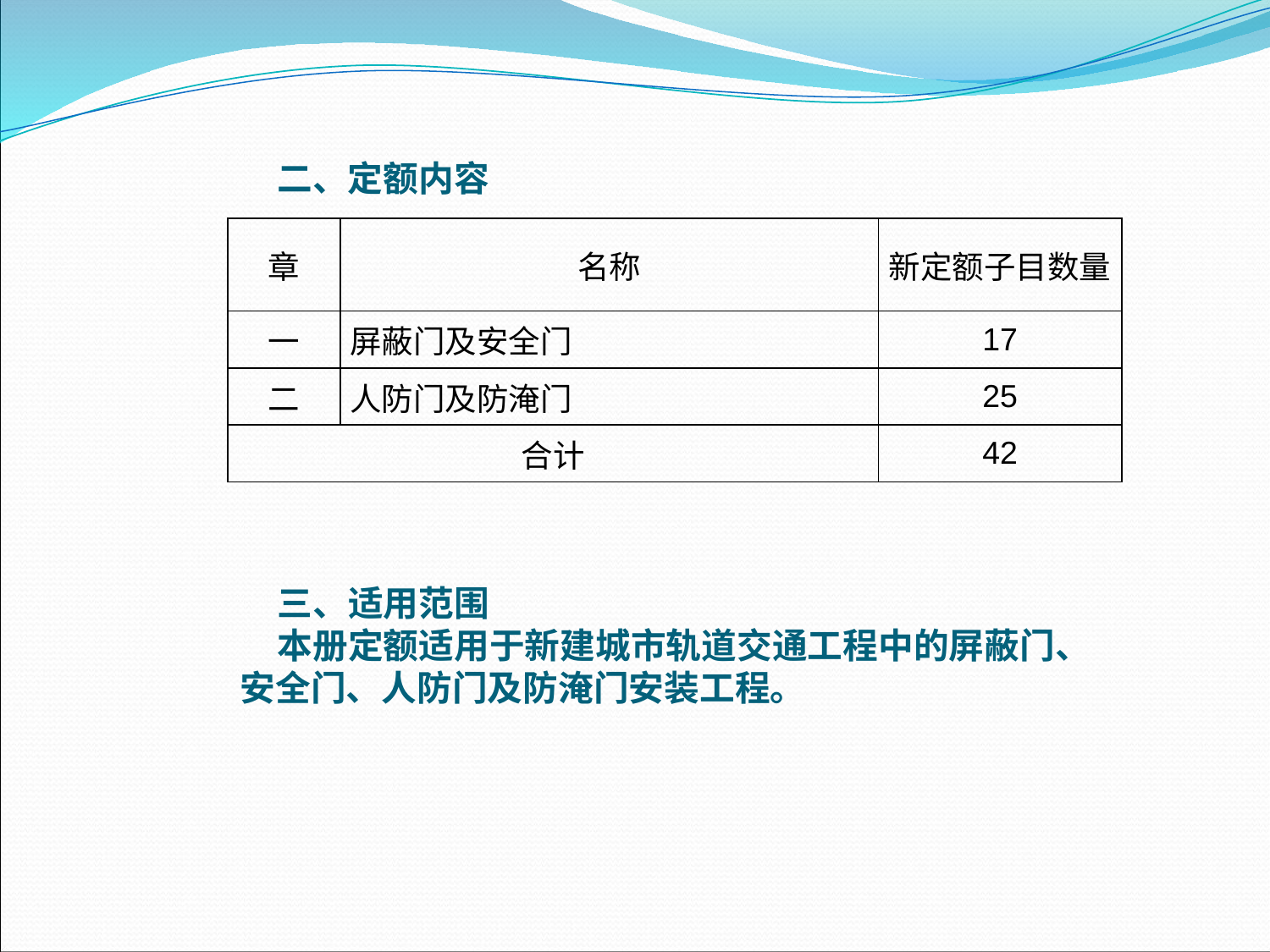

二、定额内容
| 章 | 名称 | 新定额子目数量 |
| --- | --- | --- |
| 一 | 屏蔽门及安全门 | 17 |
| 二 | 人防门及防淹门 | 25 |
| 合计 |  | 42 |

三、适用范围本册定额适用于新建城市轨道交通工程中的屏蔽门、安全门、人防门及防淹门安装工程。